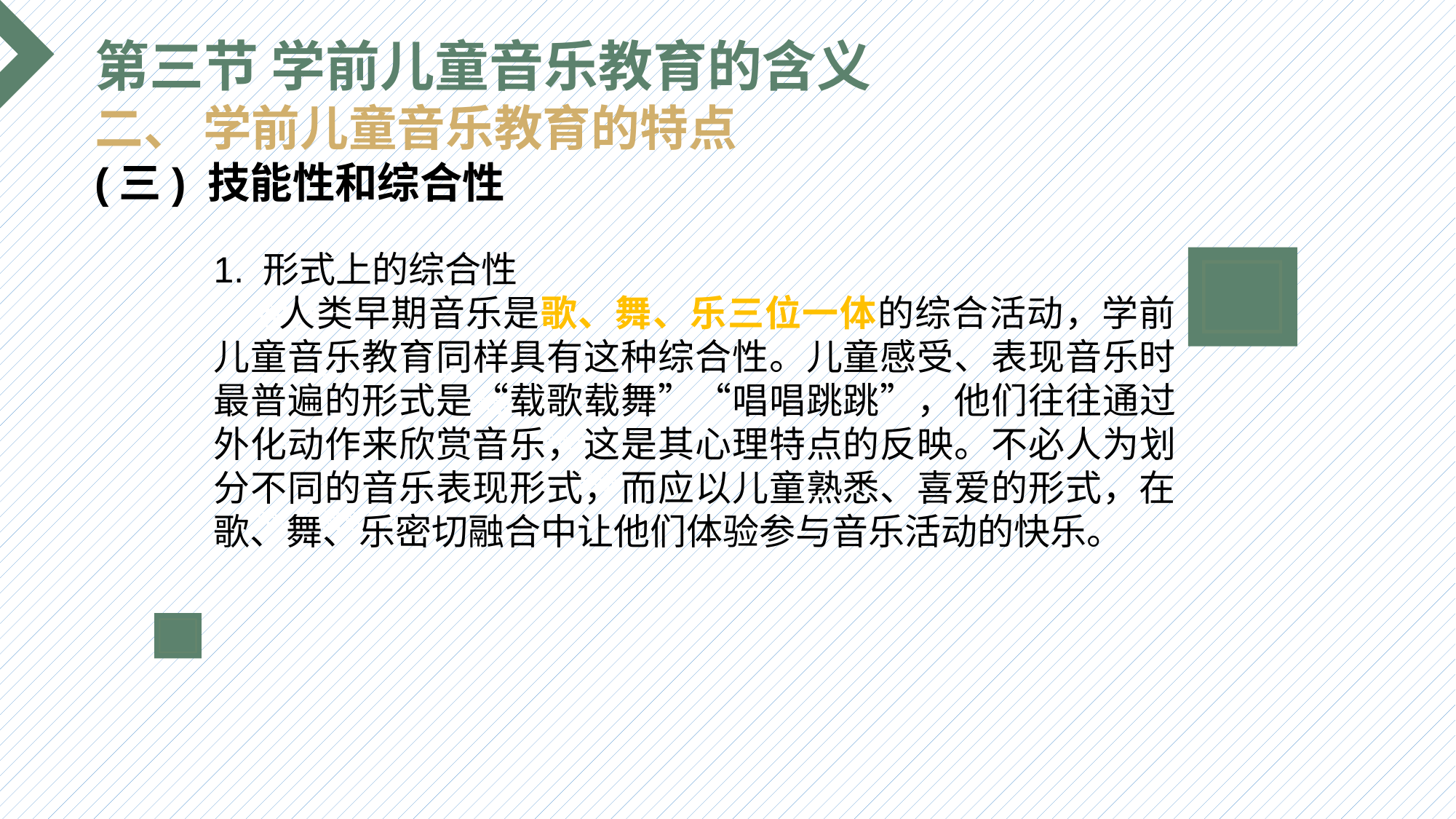

第三节 学前儿童音乐教育的含义
二、 学前儿童音乐教育的特点
(三) 技能性和综合性

1. 形式上的综合性
      人类早期音乐是歌、舞、乐三位一体的综合活动，学前儿童音乐教育同样具有这种综合性。儿童感受、表现音乐时最普遍的形式是“载歌载舞”“唱唱跳跳”，他们往往通过外化动作来欣赏音乐，这是其心理特点的反映。不必人为划分不同的音乐表现形式，而应以儿童熟悉、喜爱的形式，在歌、舞、乐密切融合中让他们体验参与音乐活动的快乐。

选题背景
输入您的内容，请简要说明，言简意赅即可输入您的内容，请简要说明，言简意赅即可输入您的内容，请简要说明，言简意赅即可输入您的内容，请简要说明，言简意赅即可